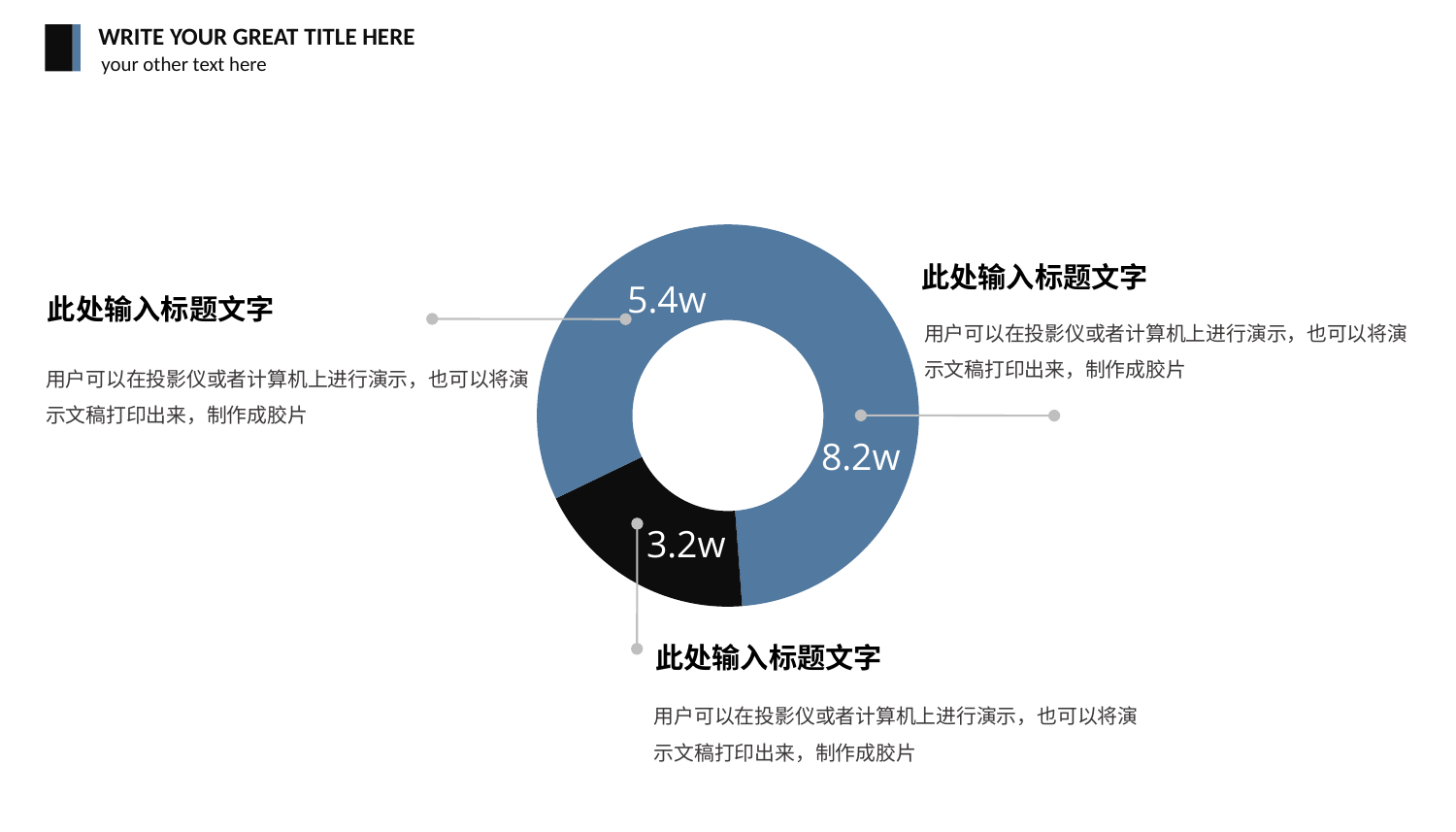

WRITE YOUR GREAT TITLE HERE

your other text here

### Chart

| Category | Sales |
|---|---|
| 1st Qtr | 8.200000000000001 |
| 2nd Qtr | 3.2 |
| 3rd Qtr | 5.4 |
此处输入标题文字
5.4w
此处输入标题文字
用户可以在投影仪或者计算机上进行演示，也可以将演示文稿打印出来，制作成胶片
用户可以在投影仪或者计算机上进行演示，也可以将演示文稿打印出来，制作成胶片
8.2w
3.2w
此处输入标题文字
用户可以在投影仪或者计算机上进行演示，也可以将演示文稿打印出来，制作成胶片